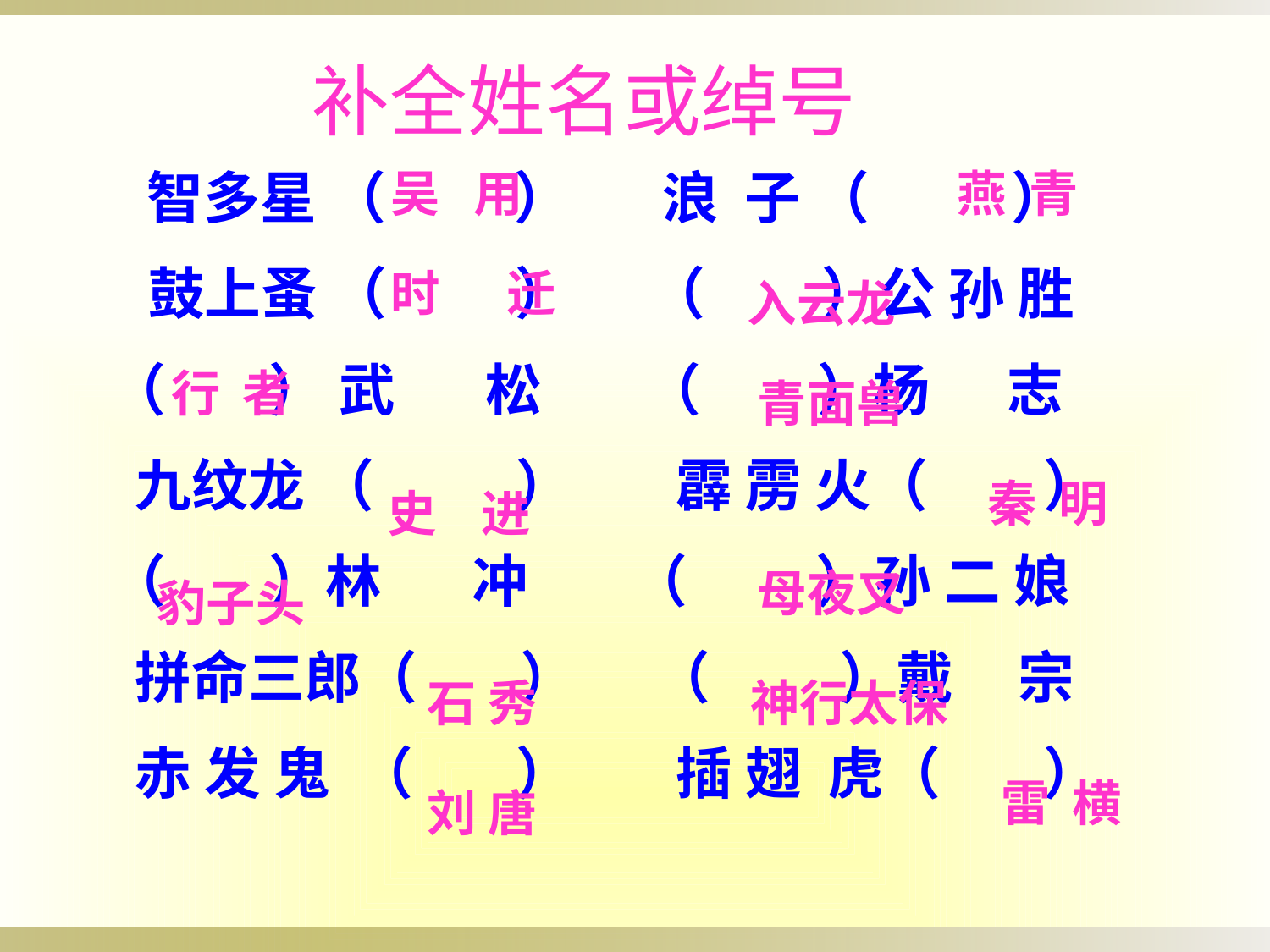

补全姓名或绰号
      智多星 （          ）       浪  子 （           ）
      鼓上蚤 （          ）      （         ）公 孙 胜
   （        ） 武       松        （         ）杨      志
     九纹龙 （           ）        霹 雳 火（         ）
   （        ）林       冲        （          ）孙 二 娘
     拼命三郎（        ）      （          ）戴     宗
     赤 发 鬼  （        ）        插 翅  虎（        ）

 吴   用
燕  青
 时      迁
入云龙
  行  者
青面兽
秦  明
史    进
母夜叉
豹子头

石 秀
 神行太保
 雷  横
刘 唐